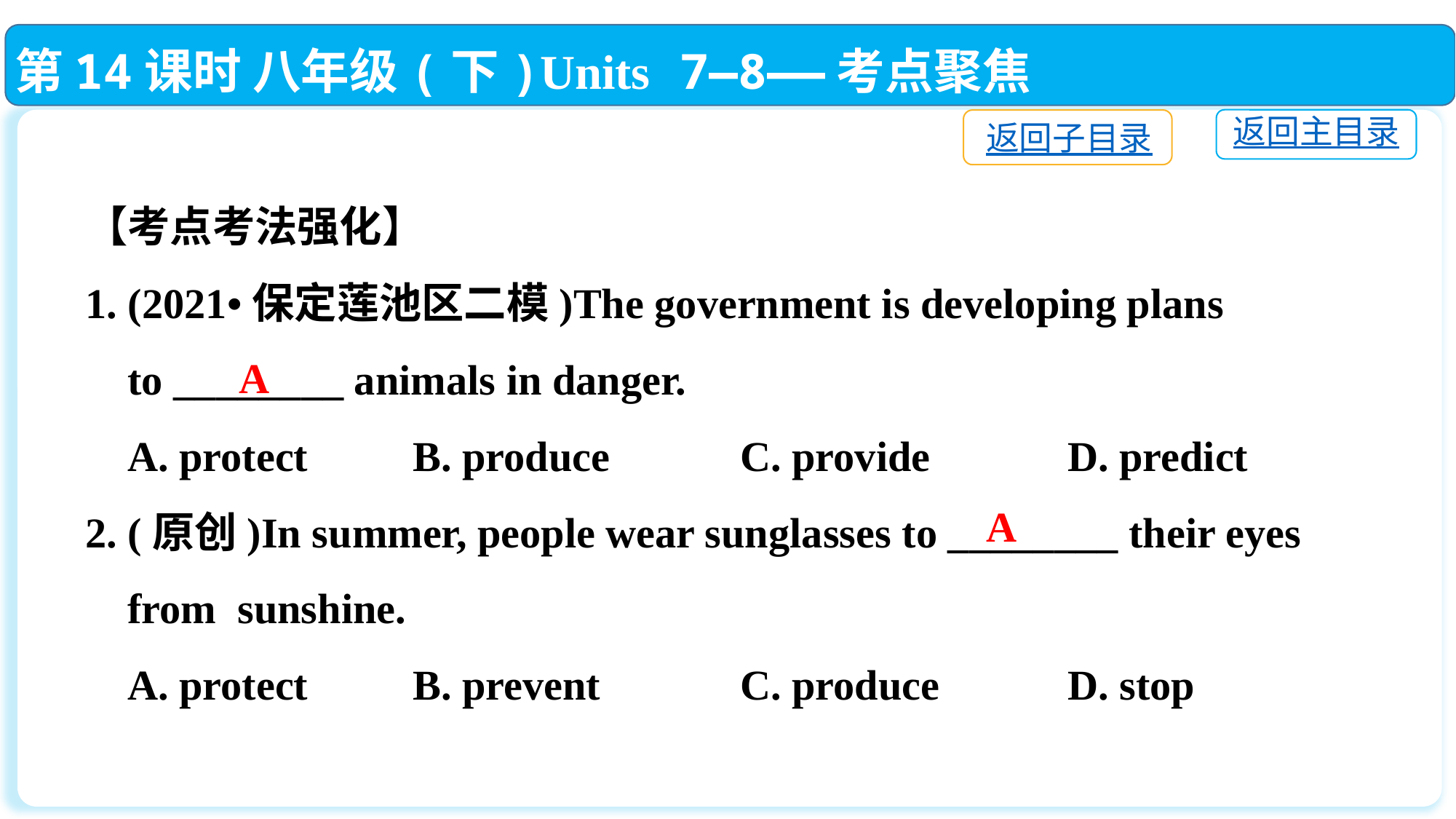

第14课时 八年级(下)Units 7—8——考点聚焦

返回主目录

返回子目录
【考点考法强化】
1. (2021•保定莲池区二模)The government is developing plans
    to ________ animals in danger.
    A. protect	B. produce		C. provide		D. predict
2. (原创)In summer, people wear sunglasses to ________ their eyes
    from  sunshine.
    A. protect	B. prevent		C. produce		D. stop
A
A